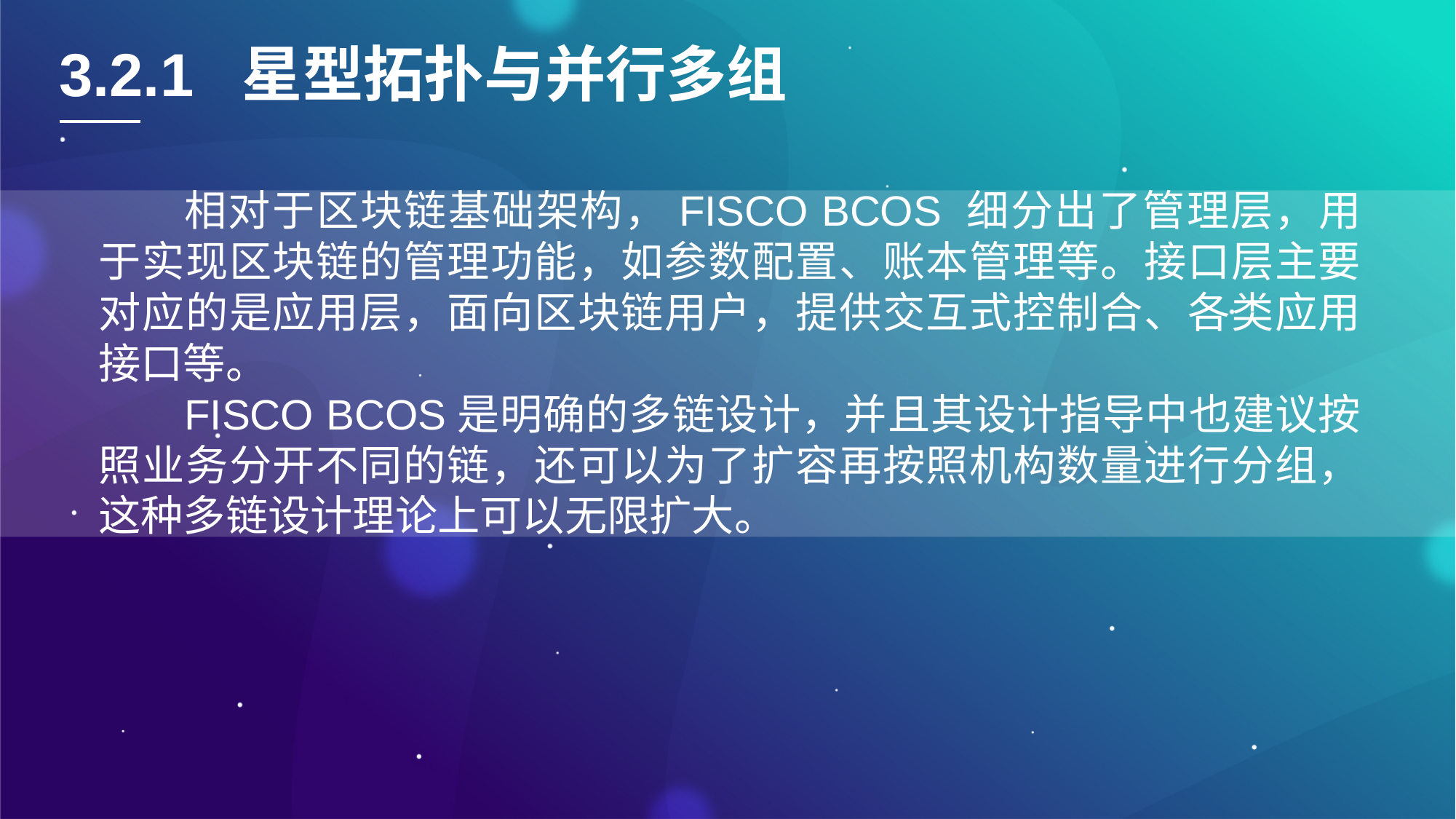

3.2.1  星型拓扑与并行多组
相对于区块链基础架构，FISCO BCOS 细分出了管理层，用于实现区块链的管理功能，如参数配置、账本管理等。接口层主要对应的是应用层，面向区块链用户，提供交互式控制合、各类应用接口等。
FISCO BCOS是明确的多链设计，并且其设计指导中也建议按照业务分开不同的链，还可以为了扩容再按照机构数量进行分组，这种多链设计理论上可以无限扩大。